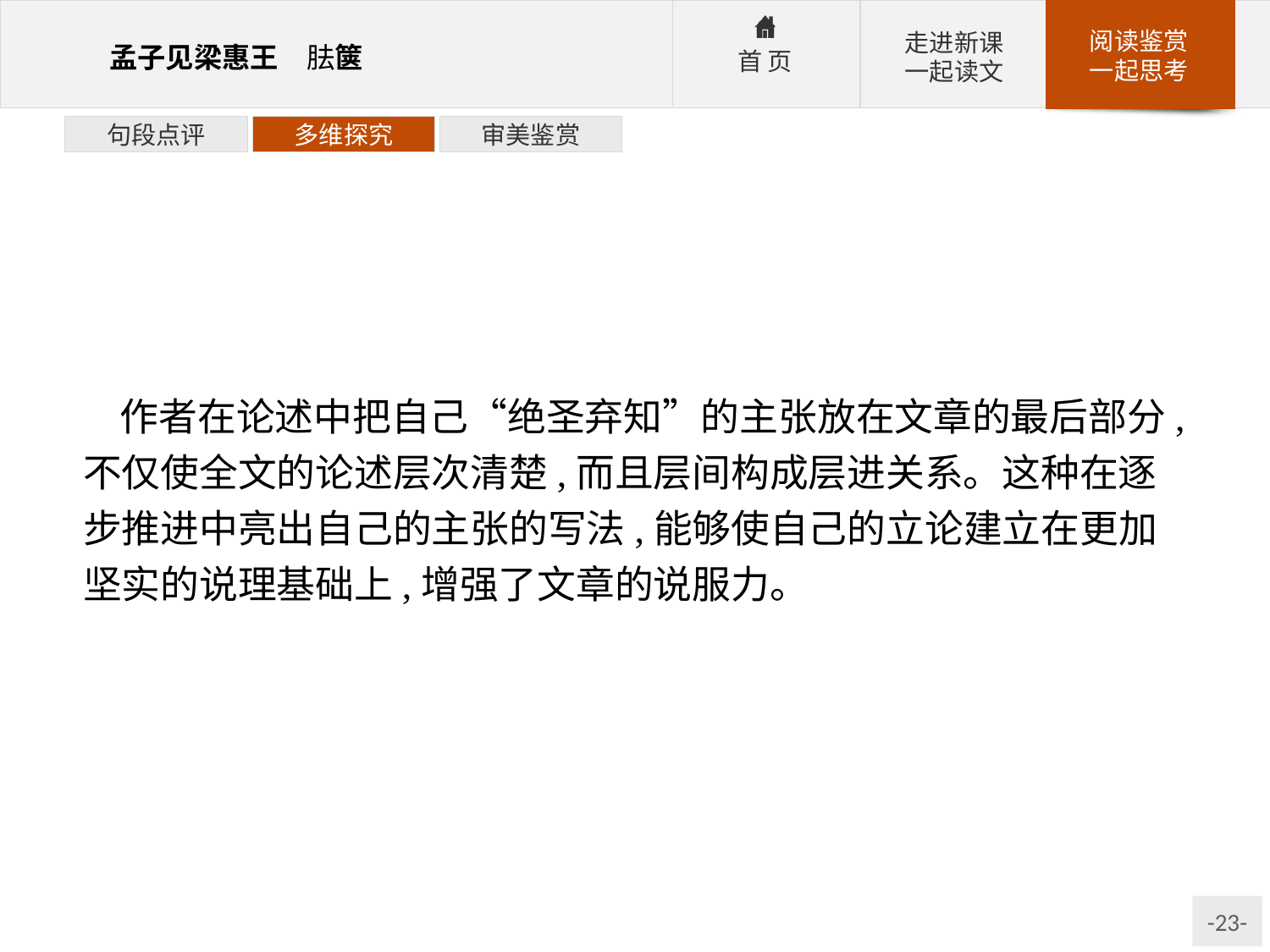

句段点评
多维探究
审美鉴赏
作者在论述中把自己“绝圣弃知”的主张放在文章的最后部分,不仅使全文的论述层次清楚,而且层间构成层进关系。这种在逐步推进中亮出自己的主张的写法,能够使自己的立论建立在更加坚实的说理基础上,增强了文章的说服力。